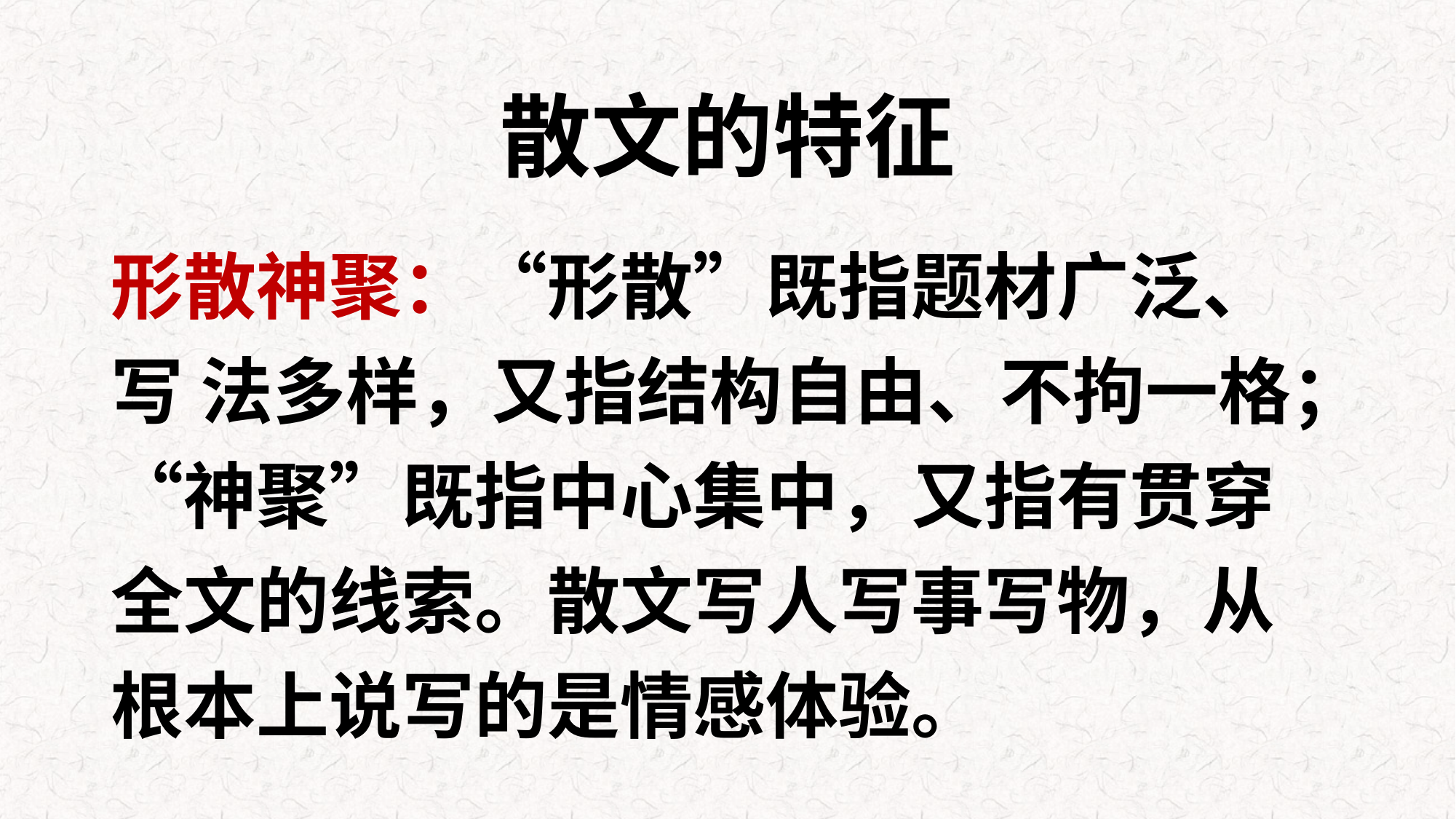

# 散文的特征
形散神聚：“形散”既指题材广泛、写 法多样，又指结构自由、不拘一格；“神聚”既指中心集中，又指有贯穿全文的线索。散文写人写事写物，从根本上说写的是情感体验。